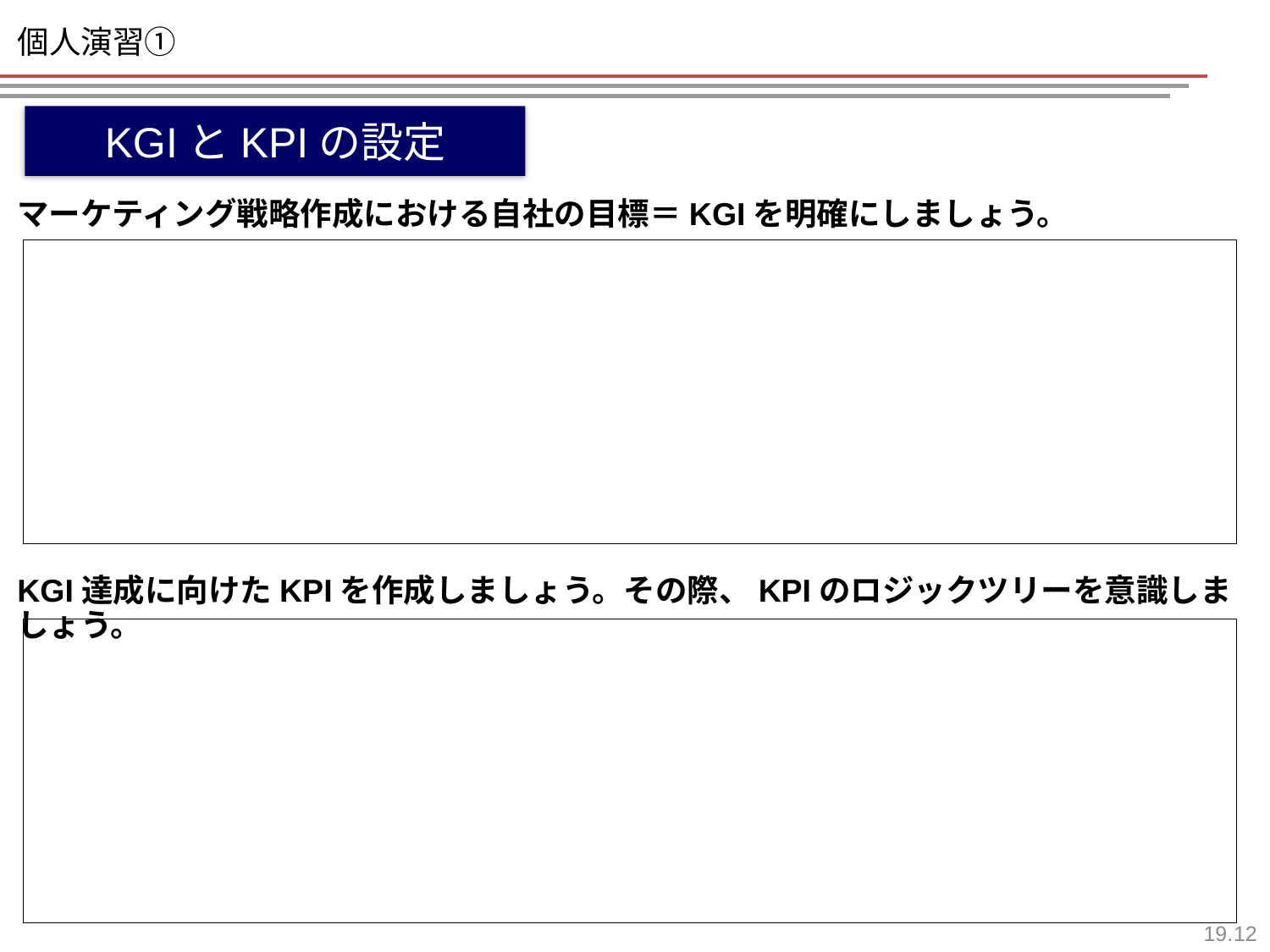

# 個人演習①
KGIとKPIの設定
マーケティング戦略作成における自社の目標＝KGIを明確にしましょう。

KGI達成に向けたKPIを作成しましょう。その際、KPIのロジックツリーを意識しましょう。

12